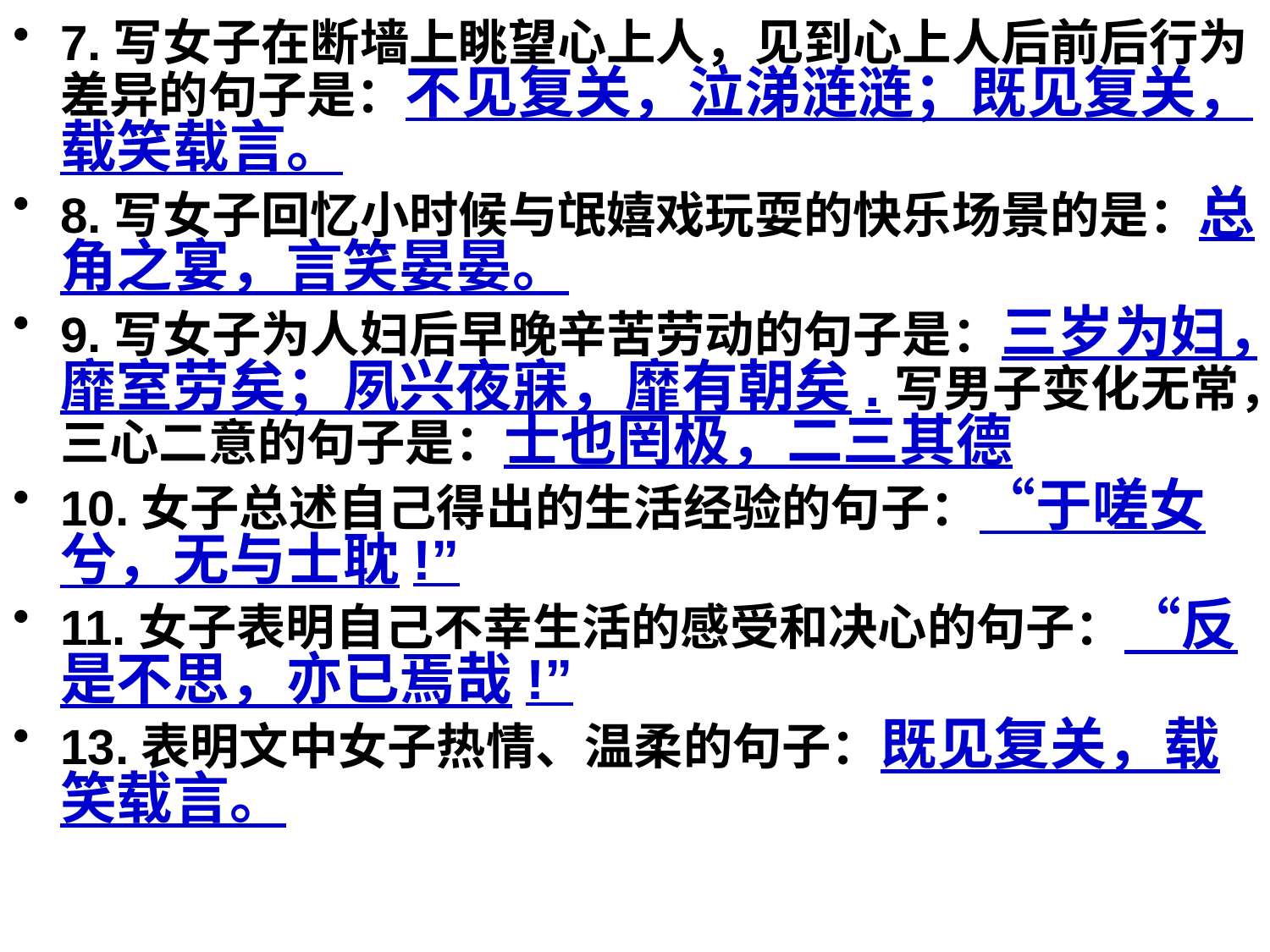

7.写女子在断墙上眺望心上人，见到心上人后前后行为差异的句子是：不见复关，泣涕涟涟；既见复关，载笑载言。
8.写女子回忆小时候与氓嬉戏玩耍的快乐场景的是：总角之宴，言笑晏晏。
9.写女子为人妇后早晚辛苦劳动的句子是：三岁为妇，靡室劳矣；夙兴夜寐，靡有朝矣.写男子变化无常，三心二意的句子是：士也罔极，二三其德
10.女子总述自己得出的生活经验的句子：“于嗟女兮，无与士耽!”
11.女子表明自己不幸生活的感受和决心的句子：“反是不思，亦已焉哉!”
13.表明文中女子热情、温柔的句子：既见复关，载笑载言。
#